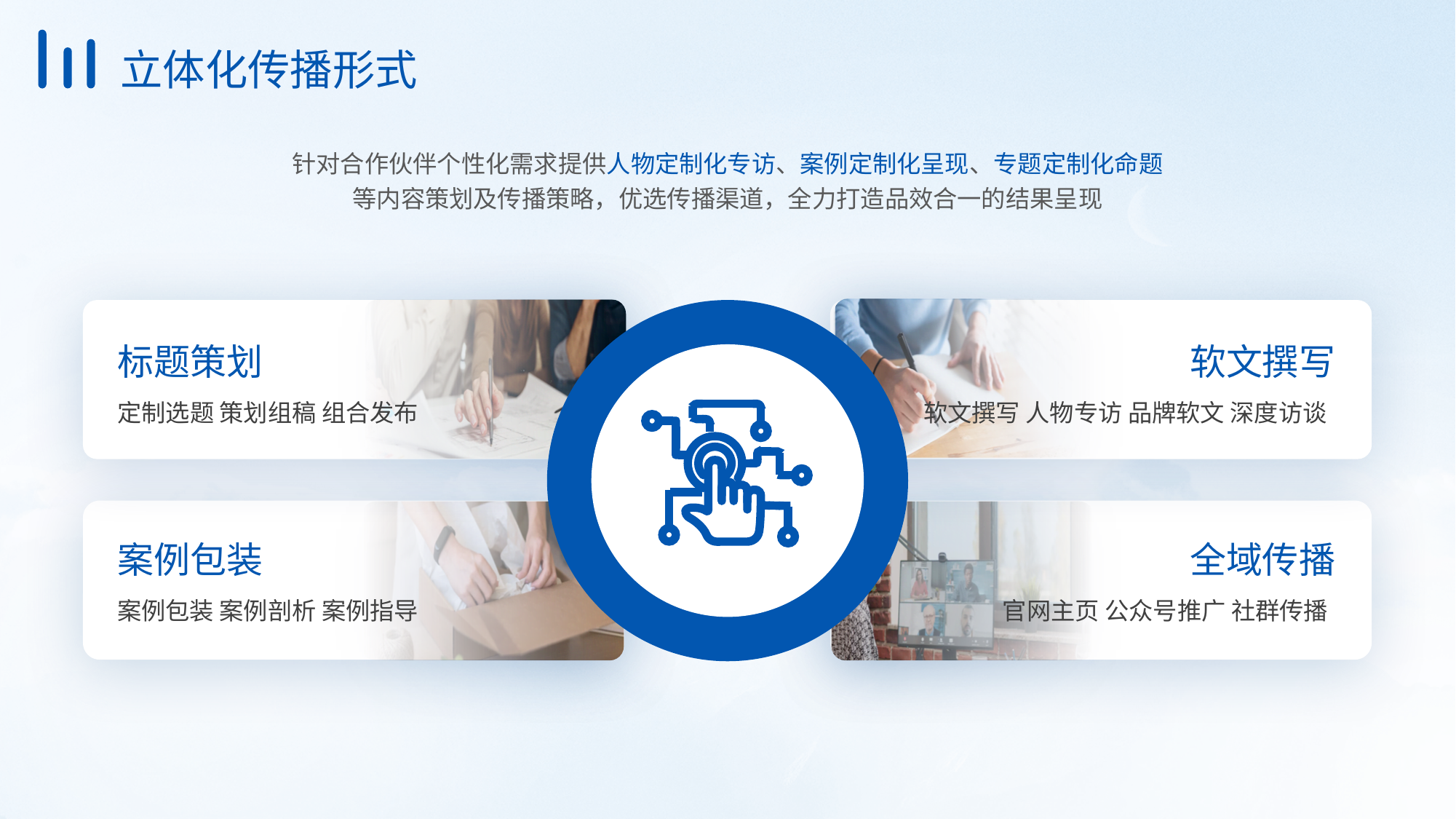

立体化传播形式
针对合作伙伴个性化需求提供人物定制化专访、案例定制化呈现、专题定制化命题等内容策划及传播策略，优选传播渠道，全力打造品效合一的结果呈现

标题策划
软文撰写

定制选题 策划组稿 组合发布
软文撰写 人物专访 品牌软文 深度访谈

案例包装
全域传播
官网主页 公众号推广 社群传播
案例包装 案例剖析 案例指导